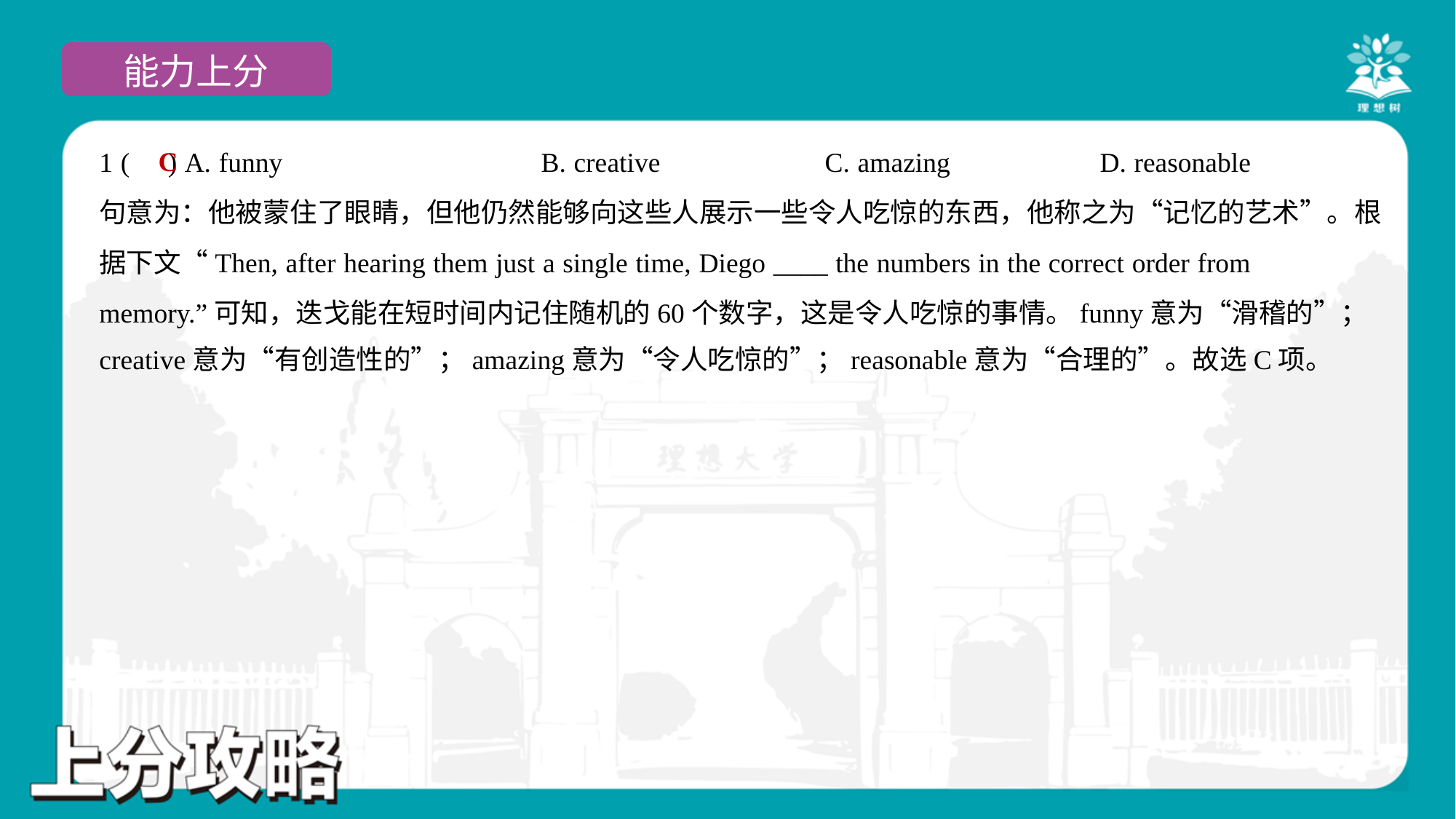

C
1 (     ) A. funny	B. creative	C. amazing	D. reasonable
句意为：他被蒙住了眼睛，但他仍然能够向这些人展示一些令人吃惊的东西，他称之为“记忆的艺术”。根
据下文“Then, after hearing them just a single time, Diego ____ the numbers in the correct order from
memory.”可知，迭戈能在短时间内记住随机的60个数字，这是令人吃惊的事情。funny意为“滑稽的”；
creative意为“有创造性的”；amazing意为“令人吃惊的”；reasonable意为“合理的”。故选C项。